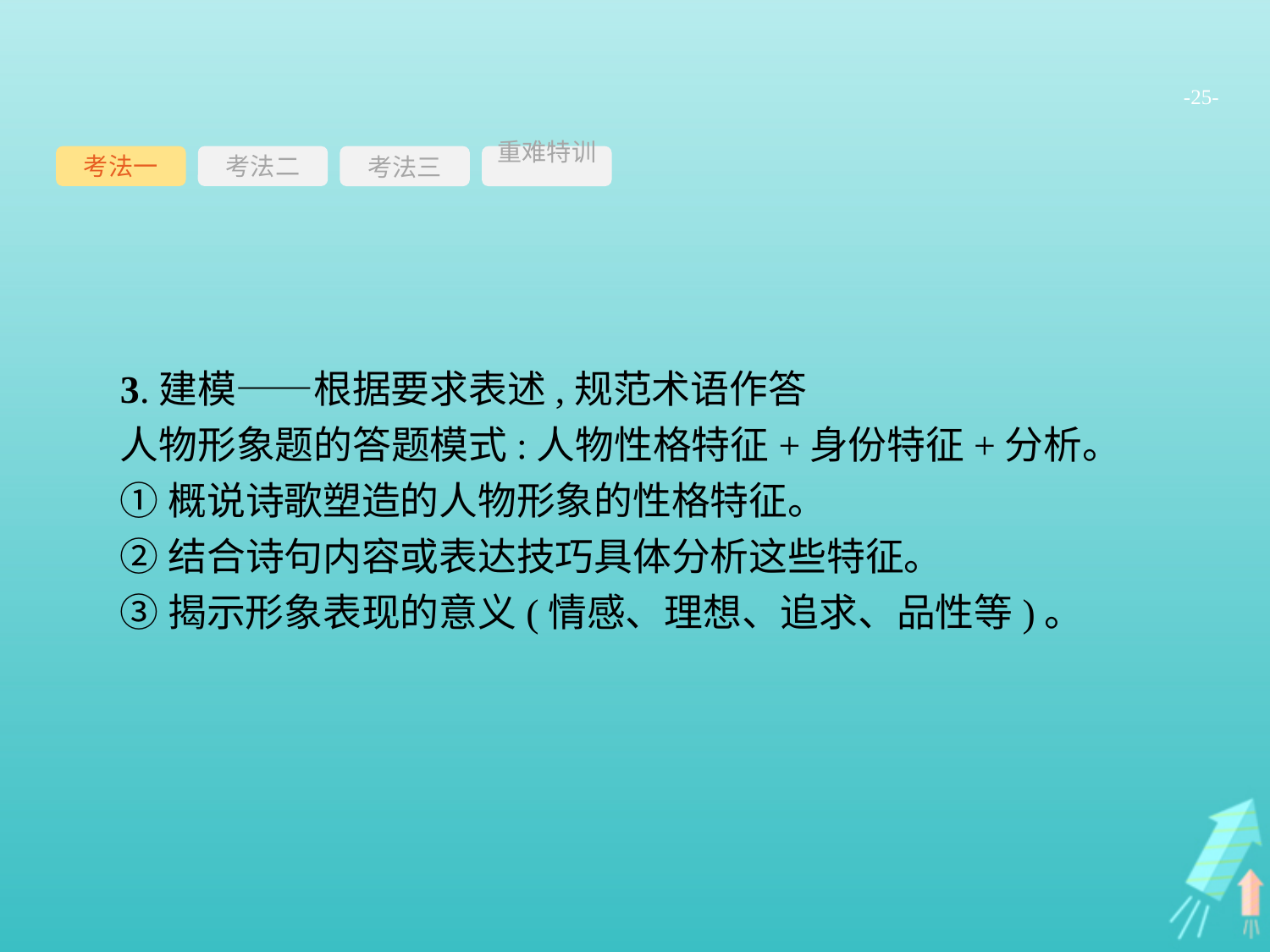

-25-
考法一
考法三
重难特训
考法二
3.建模——根据要求表述,规范术语作答
人物形象题的答题模式:人物性格特征+身份特征+分析。
①概说诗歌塑造的人物形象的性格特征。
②结合诗句内容或表达技巧具体分析这些特征。
③揭示形象表现的意义(情感、理想、追求、品性等)。